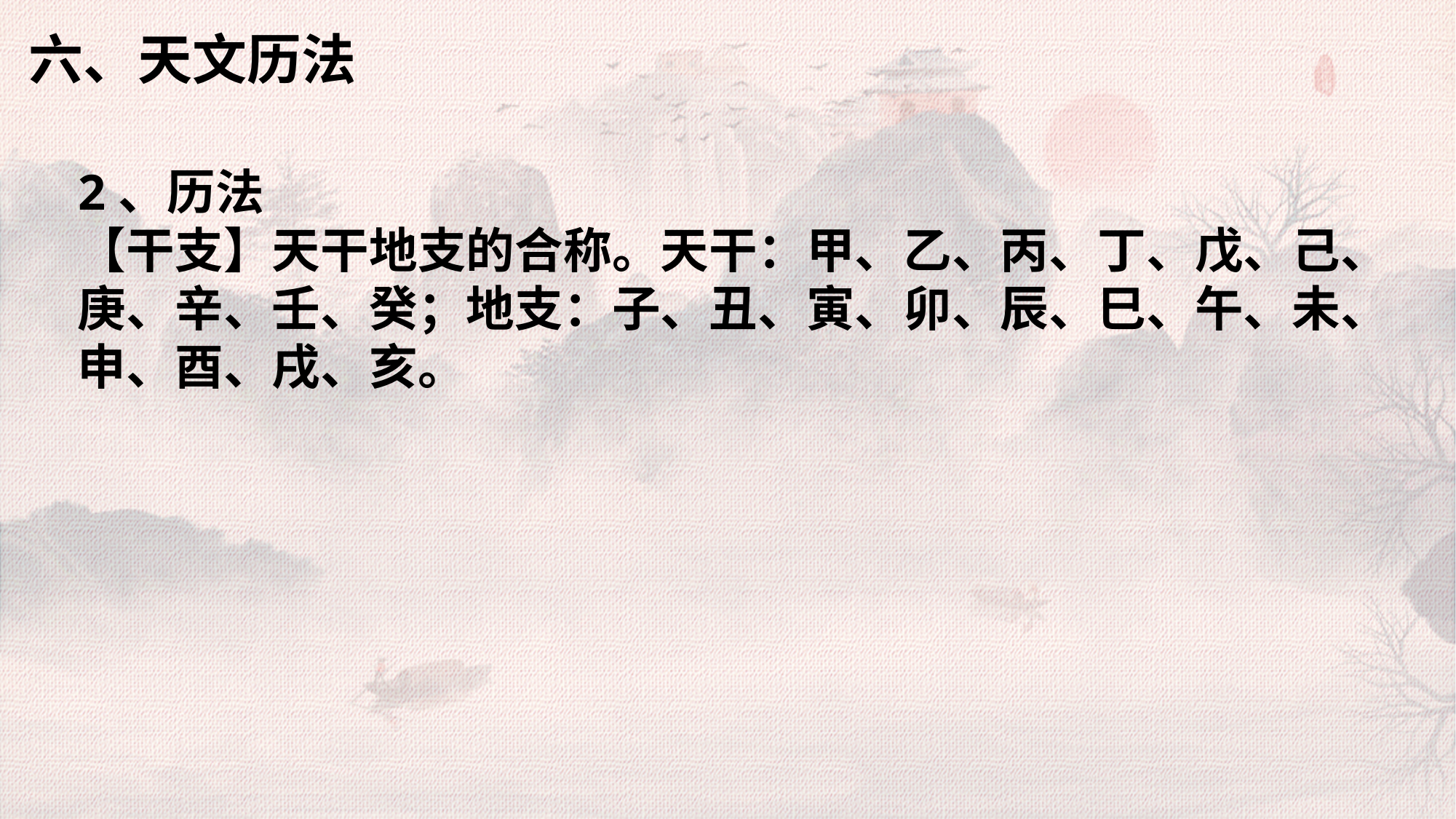

六、天文历法
2、历法
【干支】天干地支的合称。天干：甲、乙、丙、丁、戊、己、庚、辛、壬、癸；地支：子、丑、寅、卯、辰、巳、午、未、申、酉、戌、亥。